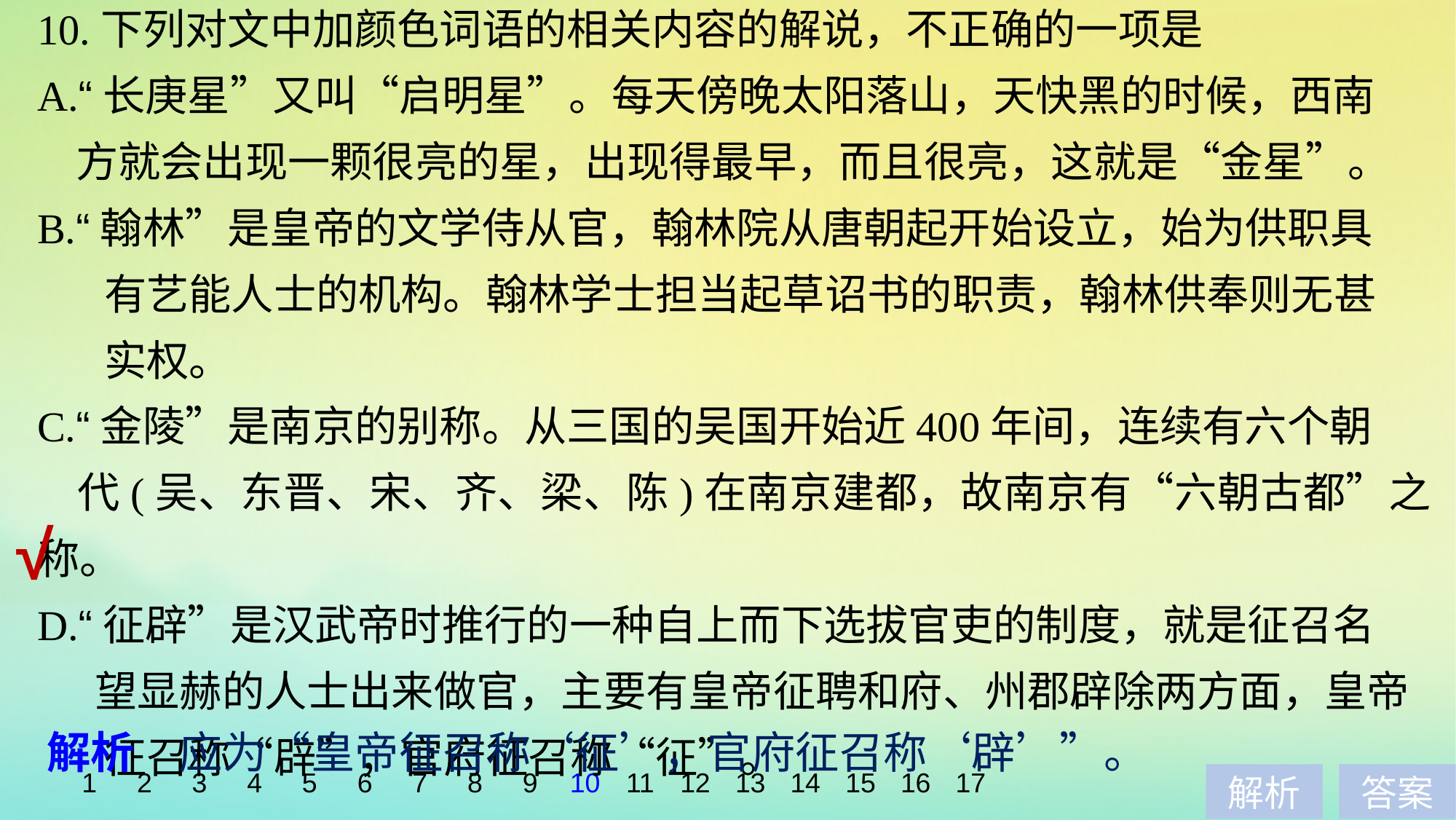

10.下列对文中加颜色词语的相关内容的解说，不正确的一项是
A.“长庚星”又叫“启明星”。每天傍晚太阳落山，天快黑的时候，西南
   方就会出现一颗很亮的星，出现得最早，而且很亮，这就是“金星”。
B.“翰林”是皇帝的文学侍从官，翰林院从唐朝起开始设立，始为供职具
      有艺能人士的机构。翰林学士担当起草诏书的职责，翰林供奉则无甚
      实权。
C.“金陵”是南京的别称。从三国的吴国开始近400年间，连续有六个朝
   代(吴、东晋、宋、齐、梁、陈)在南京建都，故南京有“六朝古都”之称。
D.“征辟”是汉武帝时推行的一种自上而下选拔官吏的制度，就是征召名
     望显赫的人士出来做官，主要有皇帝征聘和府、州郡辟除两方面，皇帝
      征召称“辟”，官府征召称“征”。
√
解析　应为“皇帝征召称‘征’，官府征召称‘辟’”。
1
2
3
4
5
6
7
8
9
10
11
12
13
14
15
16
17
解析
答案